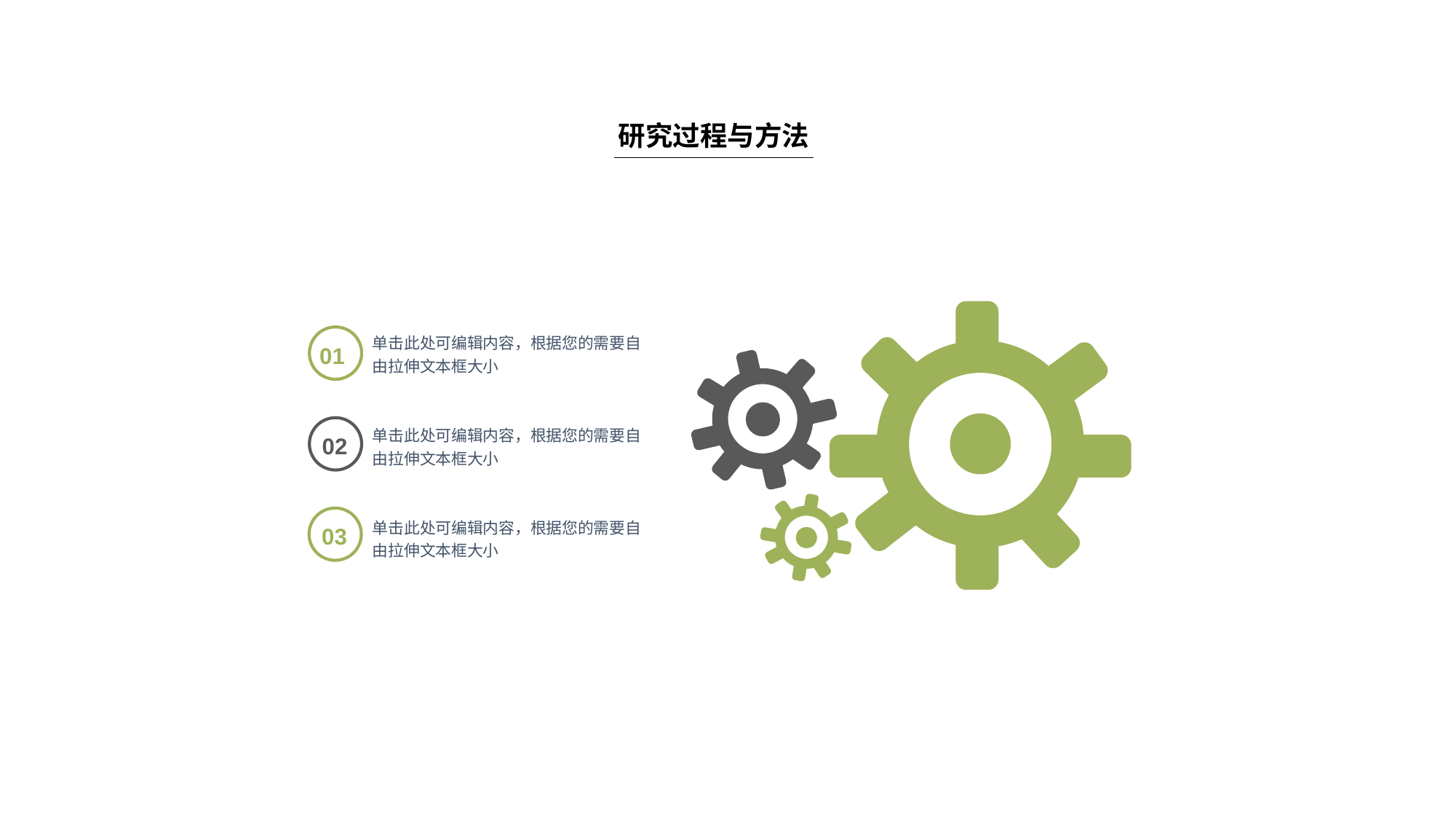

研究过程与方法

单击此处可编辑内容，根据您的需要自由拉伸文本框大小
01

单击此处可编辑内容，根据您的需要自由拉伸文本框大小
02

单击此处可编辑内容，根据您的需要自由拉伸文本框大小
03